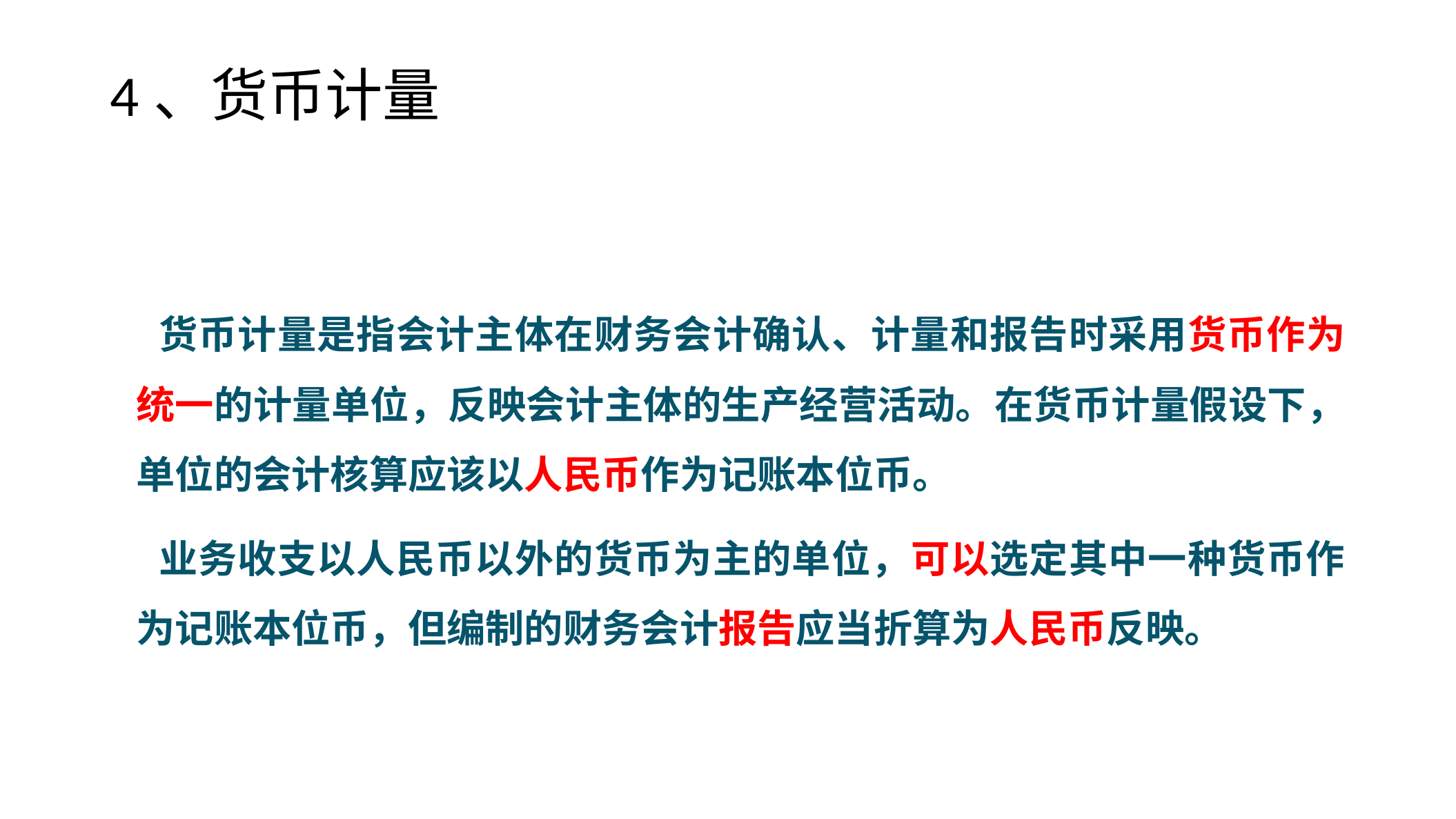

# 4、货币计量
    货币计量是指会计主体在财务会计确认、计量和报告时采用货币作为统一的计量单位，反映会计主体的生产经营活动。在货币计量假设下，单位的会计核算应该以人民币作为记账本位币。
    业务收支以人民币以外的货币为主的单位，可以选定其中一种货币作为记账本位币，但编制的财务会计报告应当折算为人民币反映。